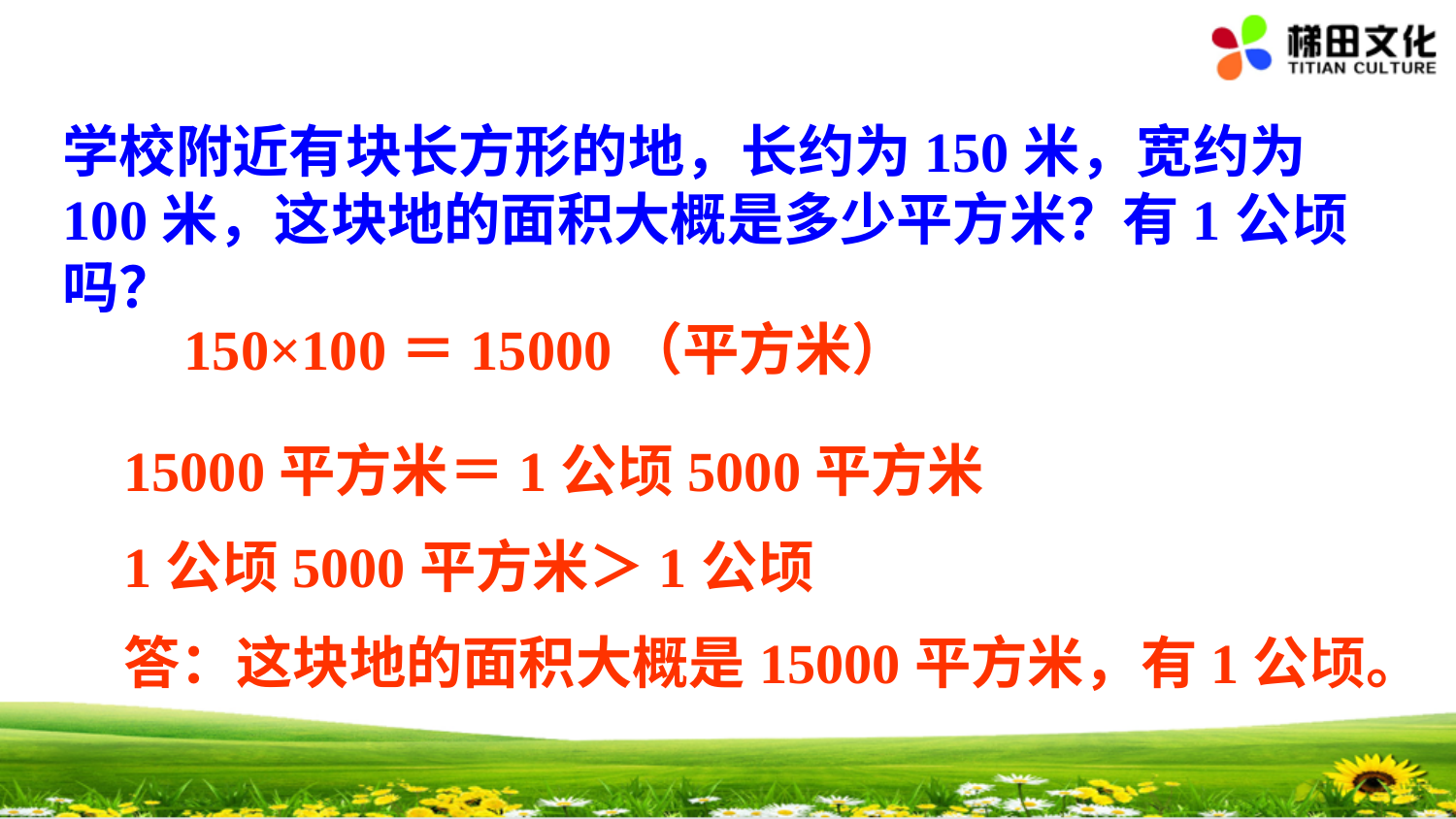

学校附近有块长方形的地，长约为150米，宽约为100米，这块地的面积大概是多少平方米？有1公顷吗？
150×100＝15000（平方米）
15000平方米＝1公顷5000平方米
1公顷5000平方米＞1公顷
答：这块地的面积大概是15000平方米，有1公顷。